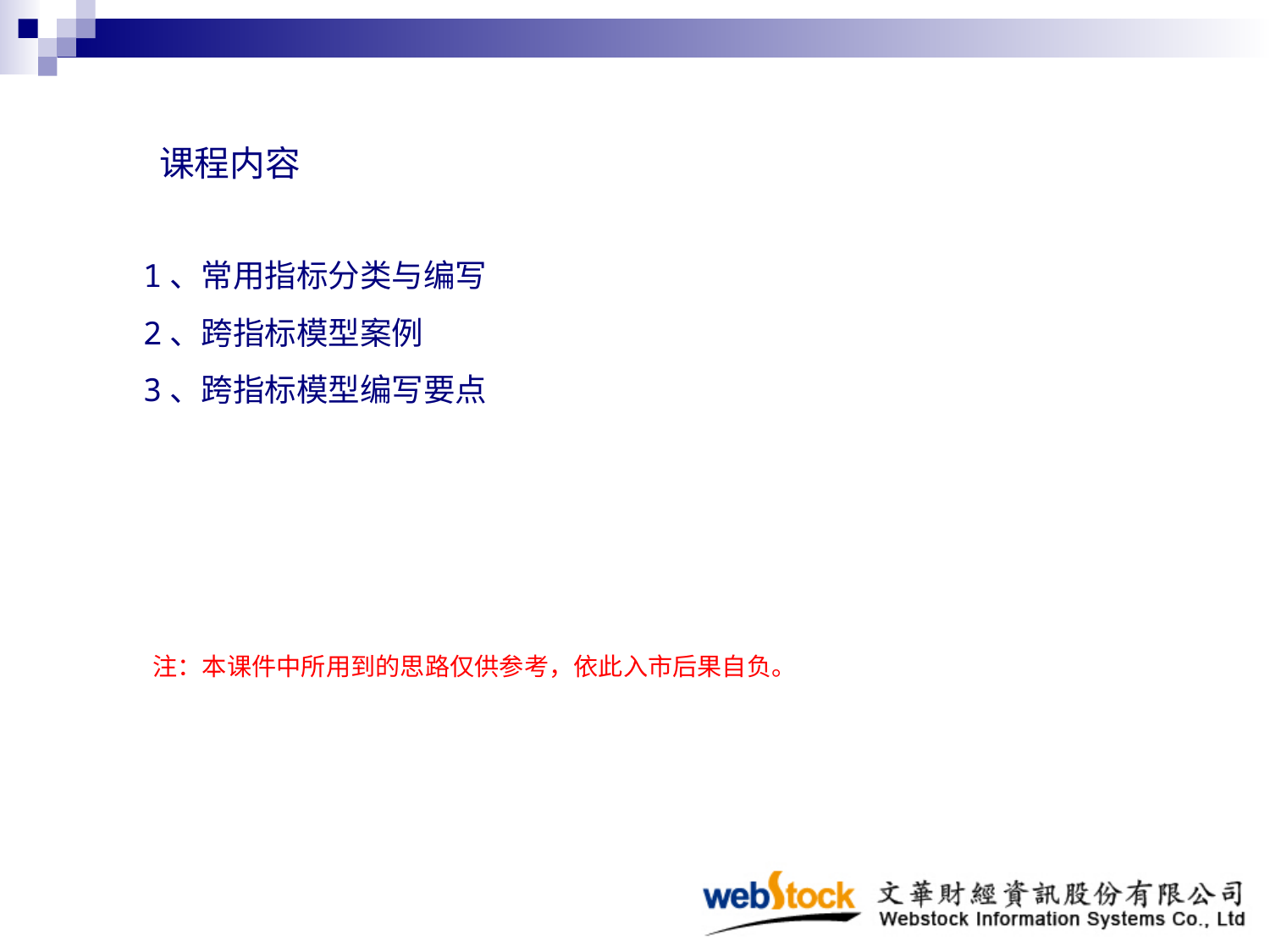

课程内容
1、常用指标分类与编写
2、跨指标模型案例
3、跨指标模型编写要点

 注：本课件中所用到的思路仅供参考，依此入市后果自负。